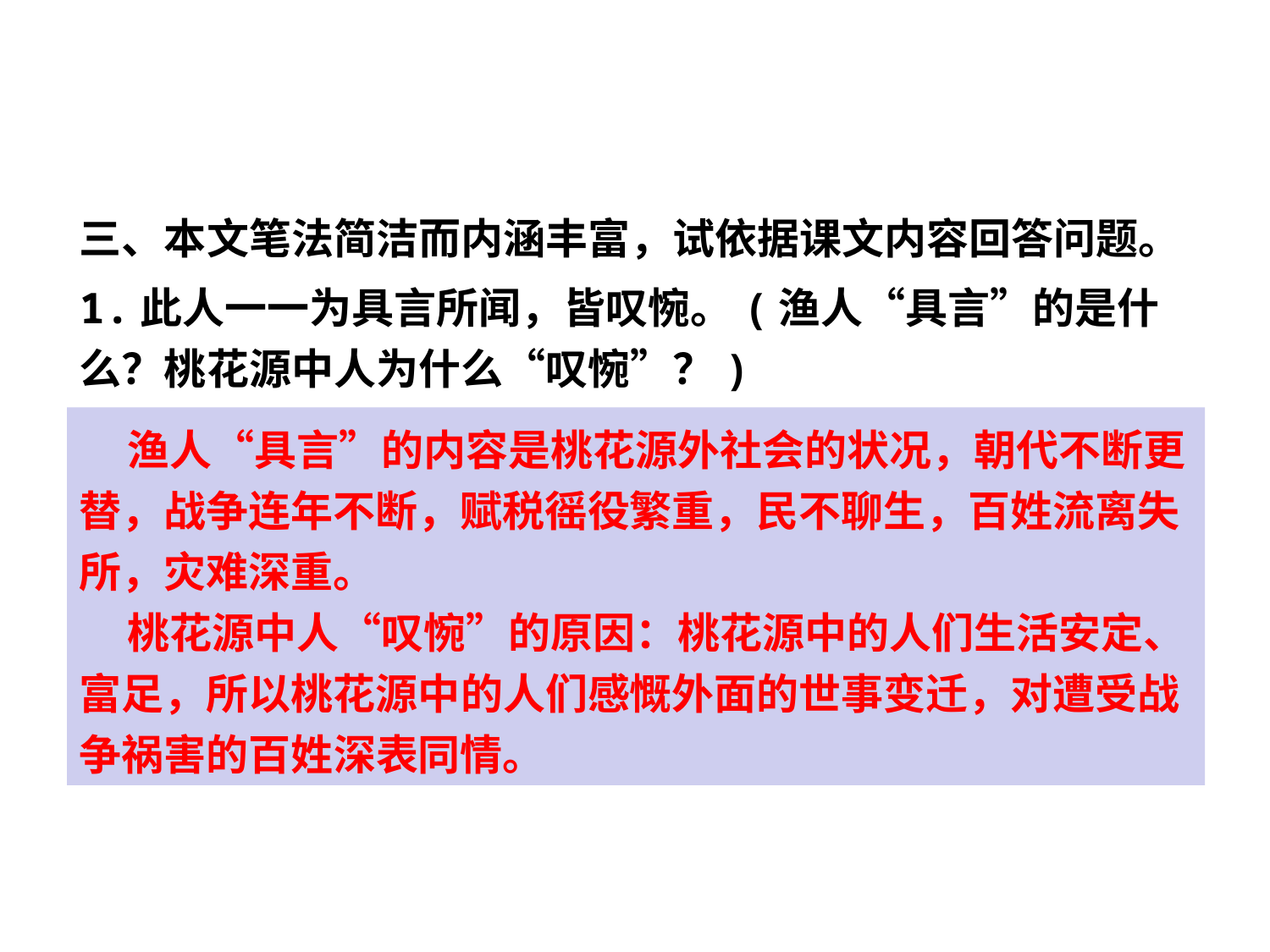

三、本文笔法简洁而内涵丰富，试依据课文内容回答问题。
1.此人一一为具言所闻，皆叹惋。(渔人“具言”的是什么？桃花源中人为什么“叹惋”？)
    渔人“具言”的内容是桃花源外社会的状况，朝代不断更替，战争连年不断，赋税徭役繁重，民不聊生，百姓流离失所，灾难深重。
    桃花源中人“叹惋”的原因：桃花源中的人们生活安定、富足，所以桃花源中的人们感慨外面的世事变迁，对遭受战争祸害的百姓深表同情。